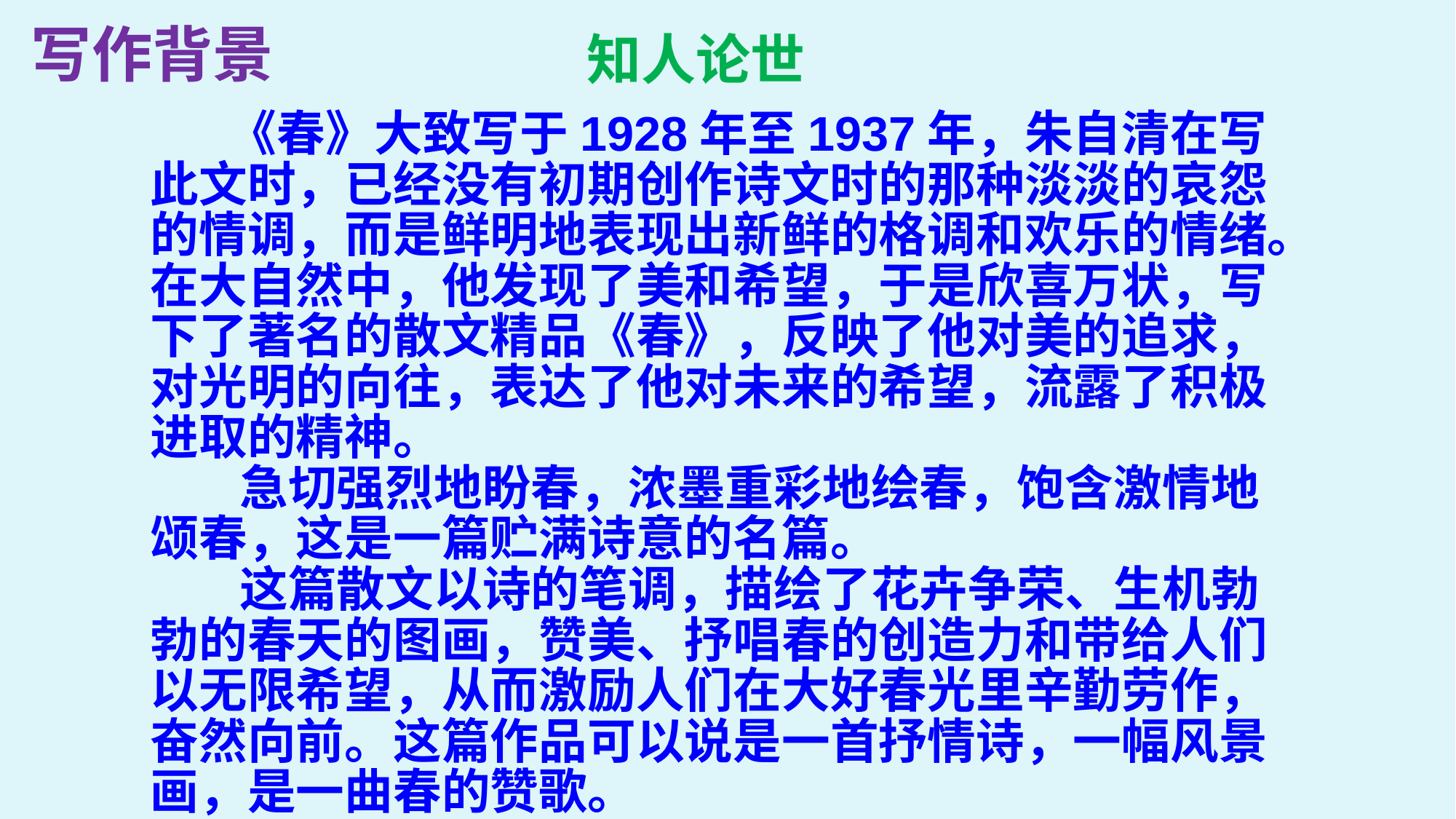

写作背景
知人论世
      《春》大致写于1928年至1937年，朱自清在写此文时，已经没有初期创作诗文时的那种淡淡的哀怨的情调，而是鲜明地表现出新鲜的格调和欢乐的情绪。在大自然中，他发现了美和希望，于是欣喜万状，写下了著名的散文精品《春》，反映了他对美的追求，对光明的向往，表达了他对未来的希望，流露了积极进取的精神。
       急切强烈地盼春，浓墨重彩地绘春，饱含激情地颂春，这是一篇贮满诗意的名篇。
       这篇散文以诗的笔调，描绘了花卉争荣、生机勃勃的春天的图画，赞美、抒唱春的创造力和带给人们以无限希望，从而激励人们在大好春光里辛勤劳作，奋然向前。这篇作品可以说是一首抒情诗，一幅风景画，是一曲春的赞歌。